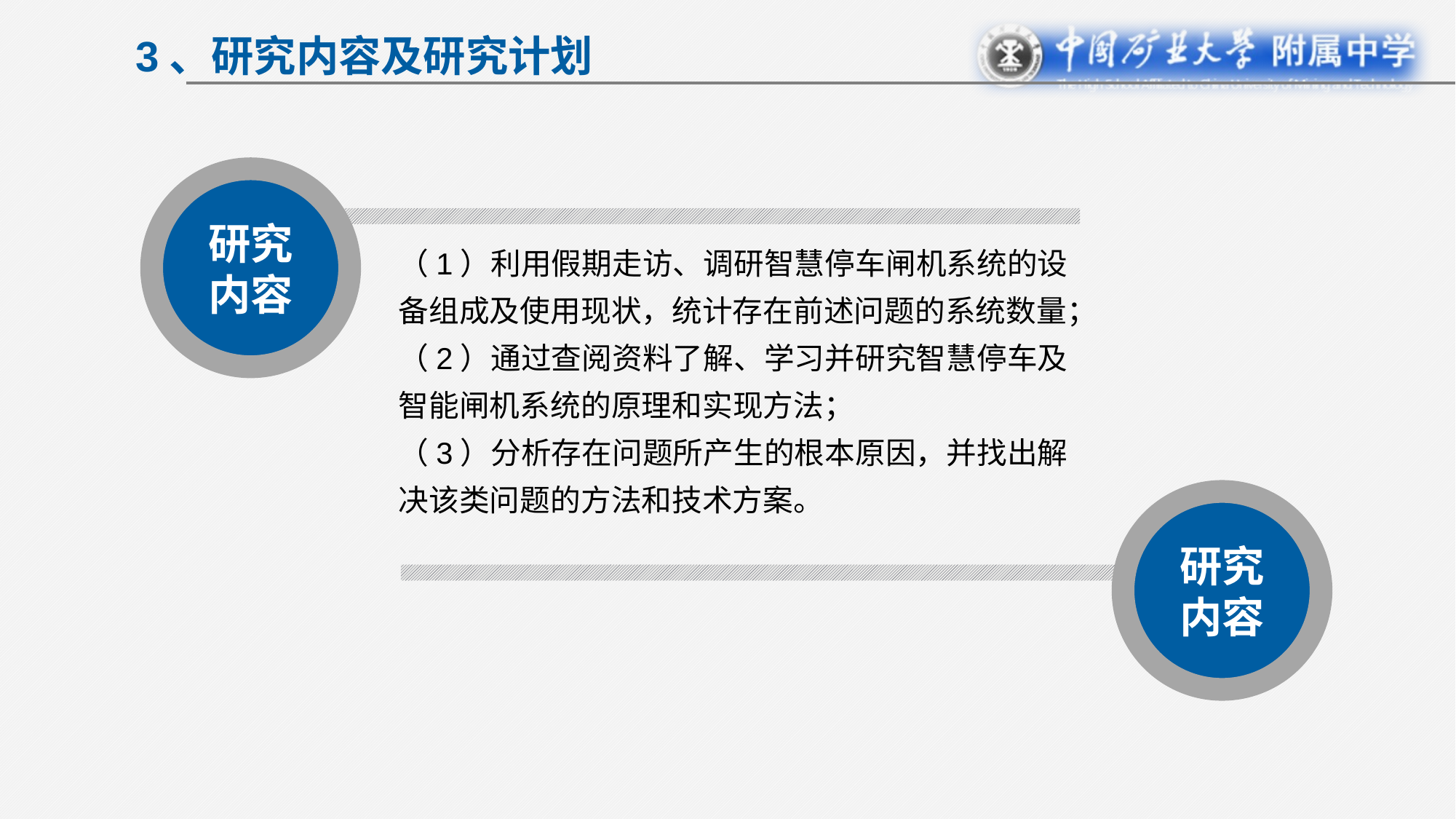

3、研究内容及研究计划
研究内容

（1）利用假期走访、调研智慧停车闸机系统的设备组成及使用现状，统计存在前述问题的系统数量；
（2）通过查阅资料了解、学习并研究智慧停车及智能闸机系统的原理和实现方法；
（3）分析存在问题所产生的根本原因，并找出解决该类问题的方法和技术方案。
研究内容